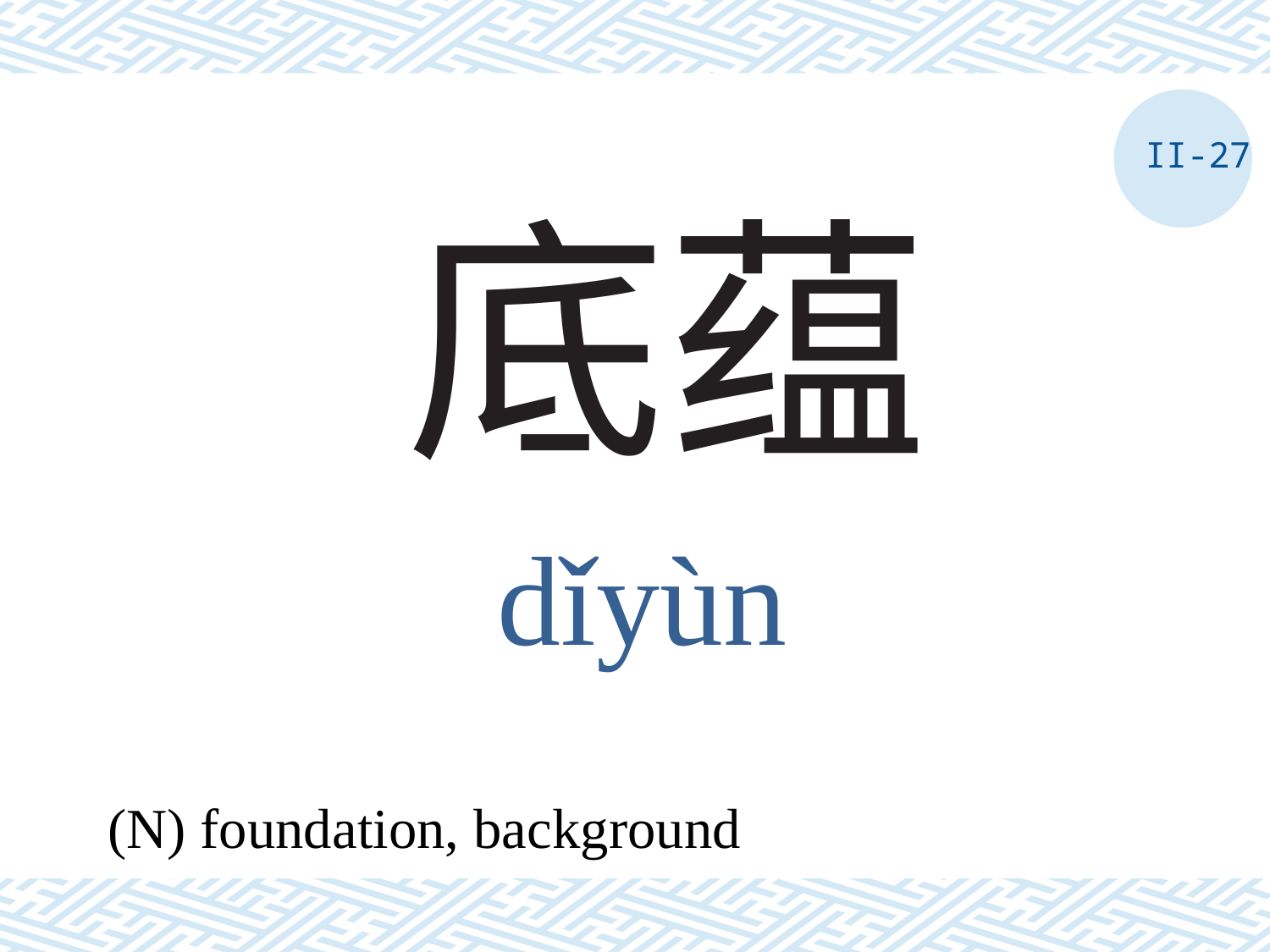

II-27

# 底蕴
dǐyùn
(N) foundation, background